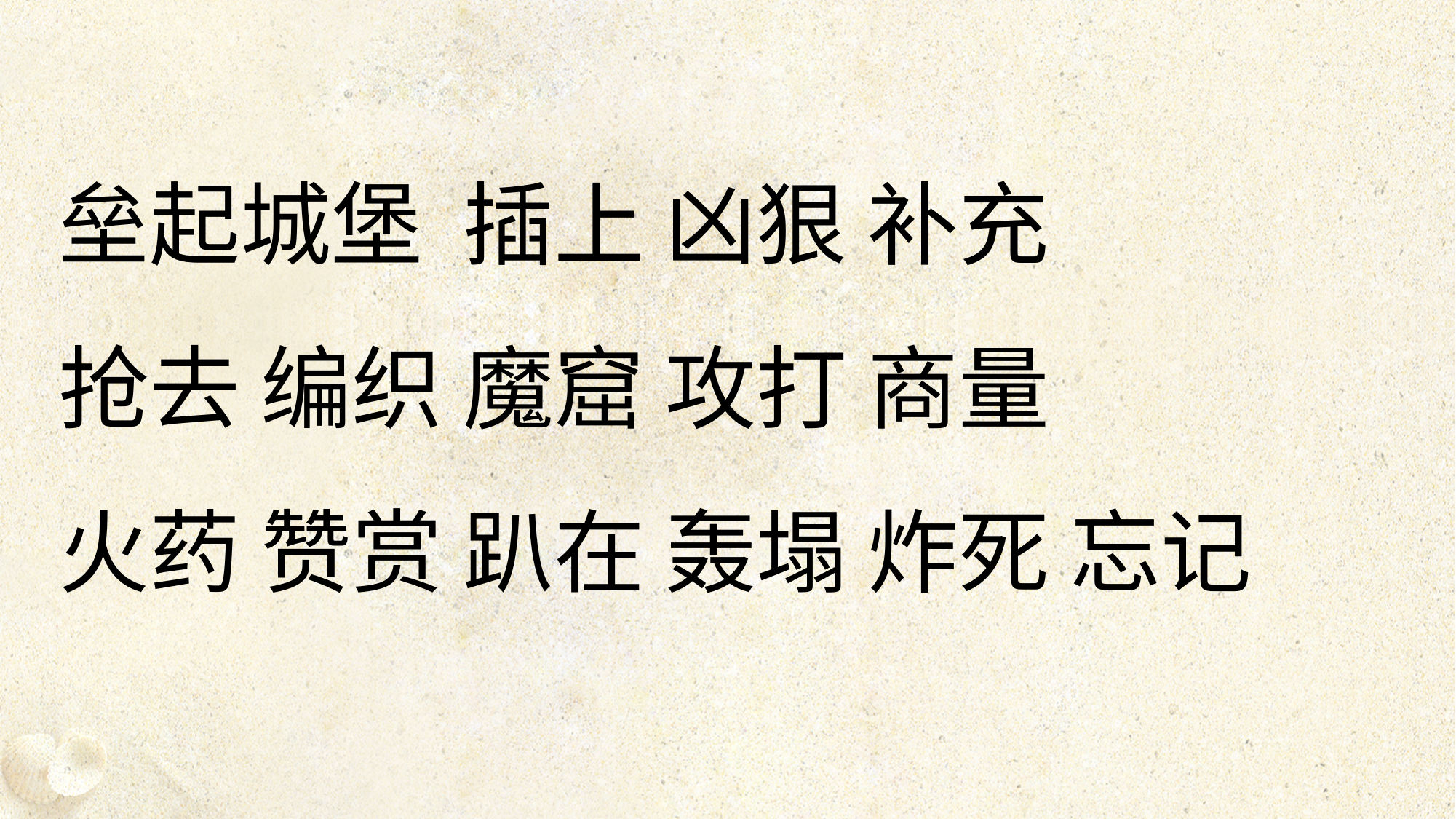

垒起城堡  插上 凶狠 补充
抢去 编织 魔窟 攻打 商量
火药 赞赏 趴在 轰塌 炸死 忘记